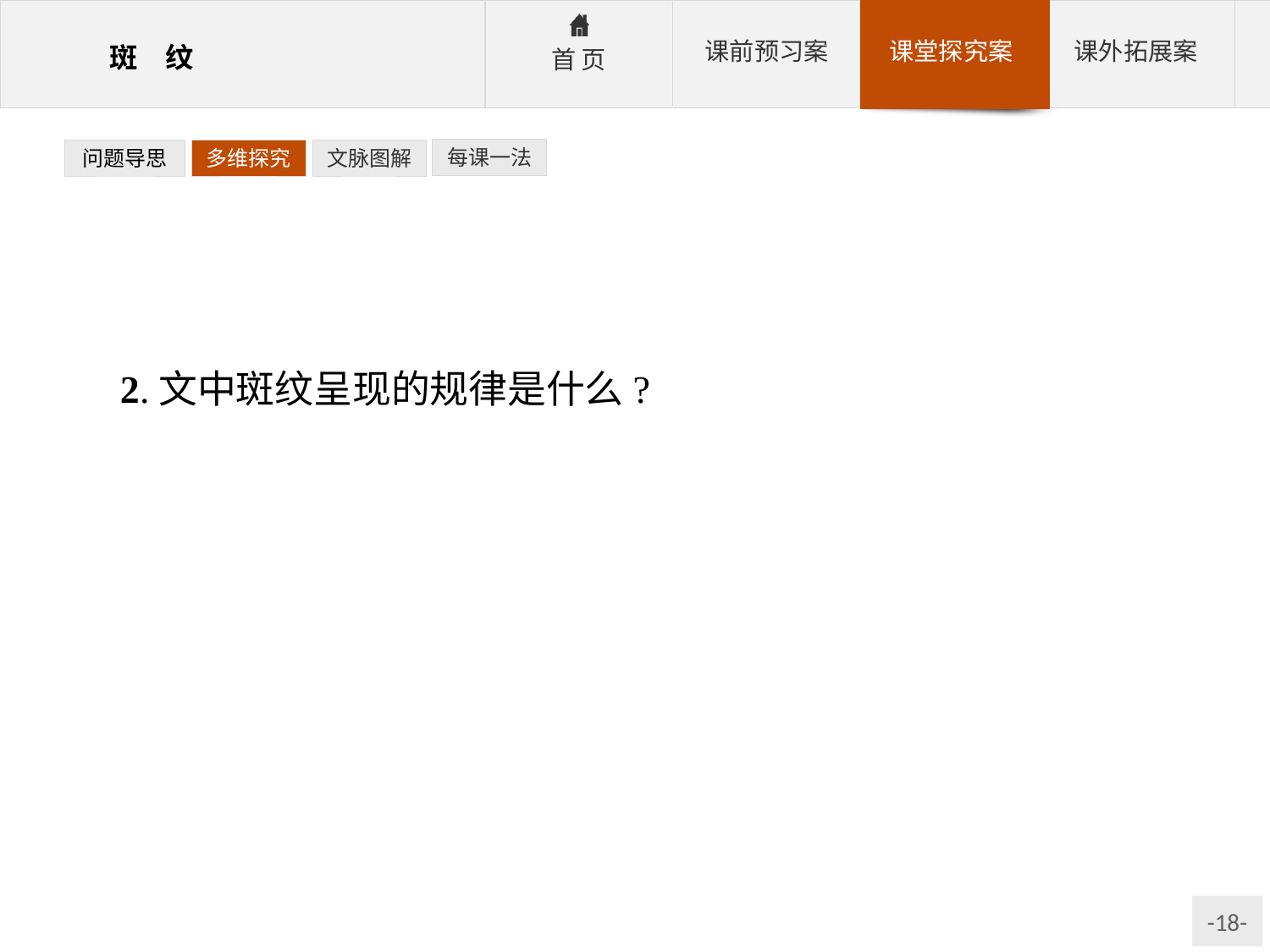

每课一法
问题导思
多维探究
文脉图解
2.文中斑纹呈现的规律是什么?
参考答案:斑纹起源于对一种简单图案的特别嗜好,动物的外表要么是斑纹,要么是斑块,要么是斑点。“超越了和的累加,而演变为乘法的关系”:斑纹产生于对简单图案的单一的大量的重复使用,从而量变产生质变,最终产生斑纹。